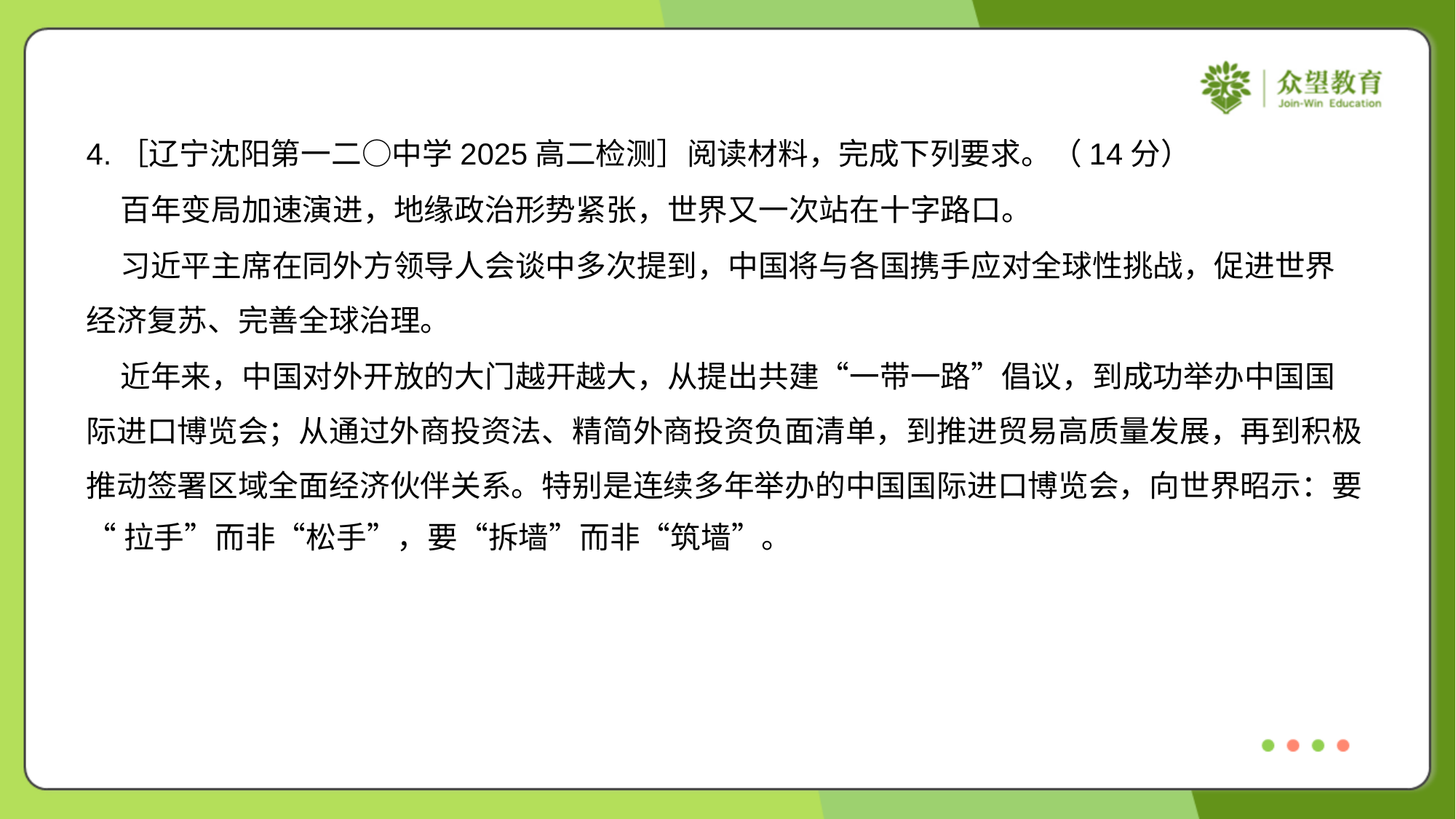

4.［辽宁沈阳第一二○中学2025高二检测］阅读材料，完成下列要求。（14分）
    百年变局加速演进，地缘政治形势紧张，世界又一次站在十字路口。
    习近平主席在同外方领导人会谈中多次提到，中国将与各国携手应对全球性挑战，促进世界
经济复苏、完善全球治理。
    近年来，中国对外开放的大门越开越大，从提出共建“一带一路”倡议，到成功举办中国国
际进口博览会；从通过外商投资法、精简外商投资负面清单，到推进贸易高质量发展，再到积极
推动签署区域全面经济伙伴关系。特别是连续多年举办的中国国际进口博览会，向世界昭示：要
“拉手”而非“松手”，要“拆墙”而非“筑墙”。